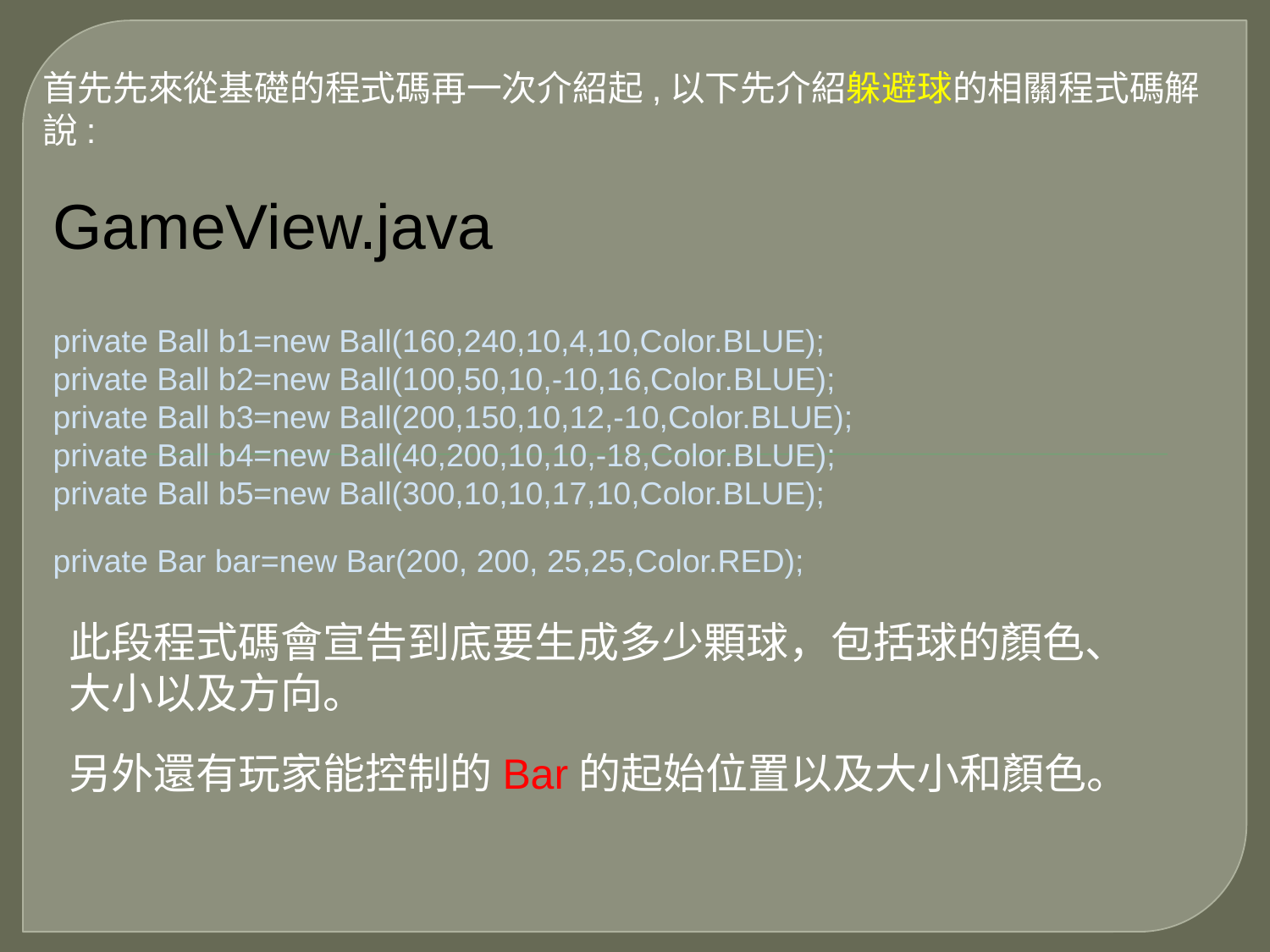

首先先來從基礎的程式碼再一次介紹起,以下先介紹躲避球的相關程式碼解說:
GameView.java

private Ball b1=new Ball(160,240,10,4,10,Color.BLUE);
private Ball b2=new Ball(100,50,10,-10,16,Color.BLUE);
private Ball b3=new Ball(200,150,10,12,-10,Color.BLUE);
private Ball b4=new Ball(40,200,10,10,-18,Color.BLUE);
private Ball b5=new Ball(300,10,10,17,10,Color.BLUE);

private Bar bar=new Bar(200, 200, 25,25,Color.RED);

此段程式碼會宣告到底要生成多少顆球，包括球的顏色、大小以及方向。

另外還有玩家能控制的Bar的起始位置以及大小和顏色。